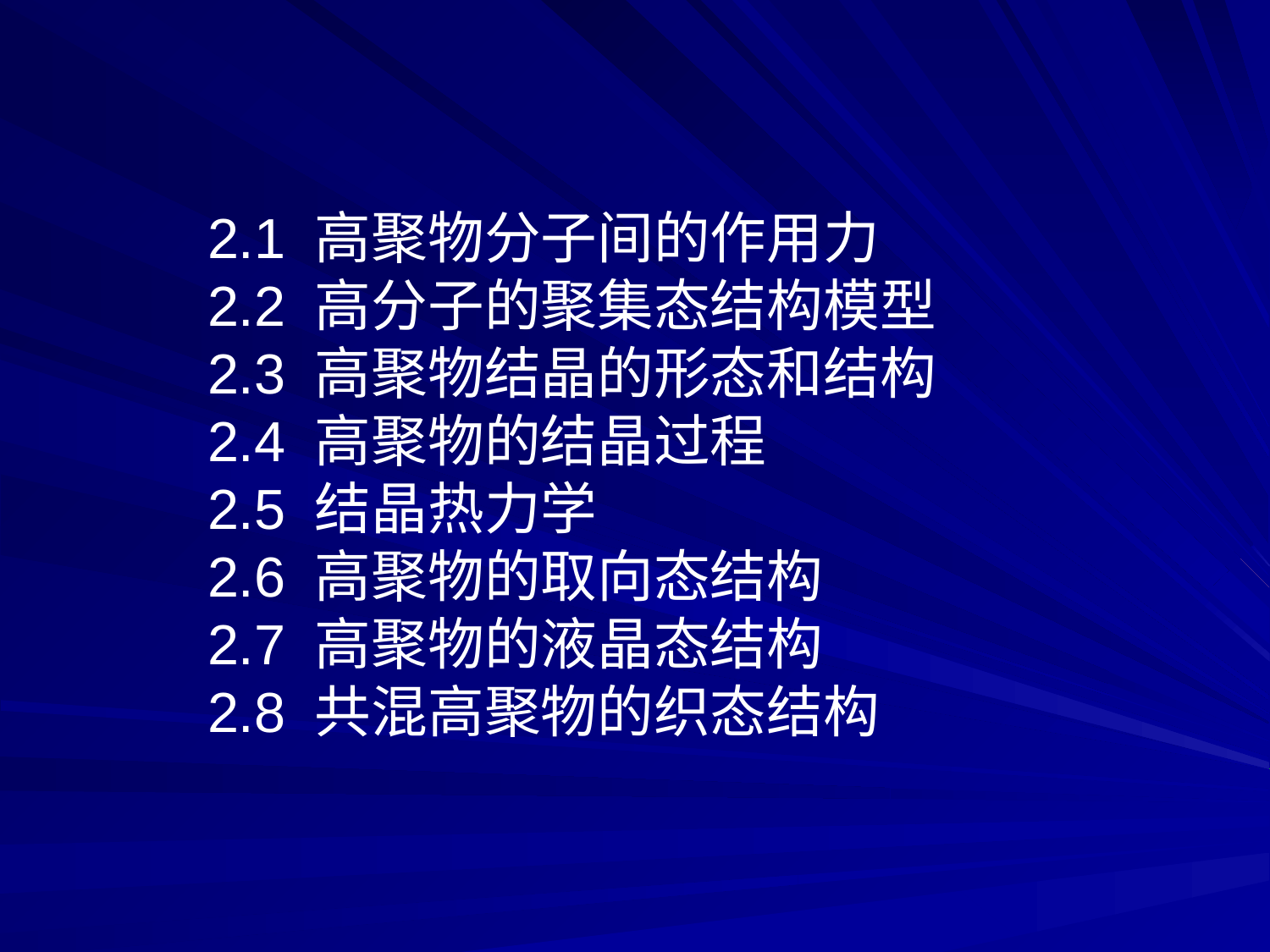

2.1 高聚物分子间的作用力
2.2 高分子的聚集态结构模型
2.3 高聚物结晶的形态和结构
2.4 高聚物的结晶过程
2.5 结晶热力学
2.6 高聚物的取向态结构
2.7 高聚物的液晶态结构
2.8 共混高聚物的织态结构